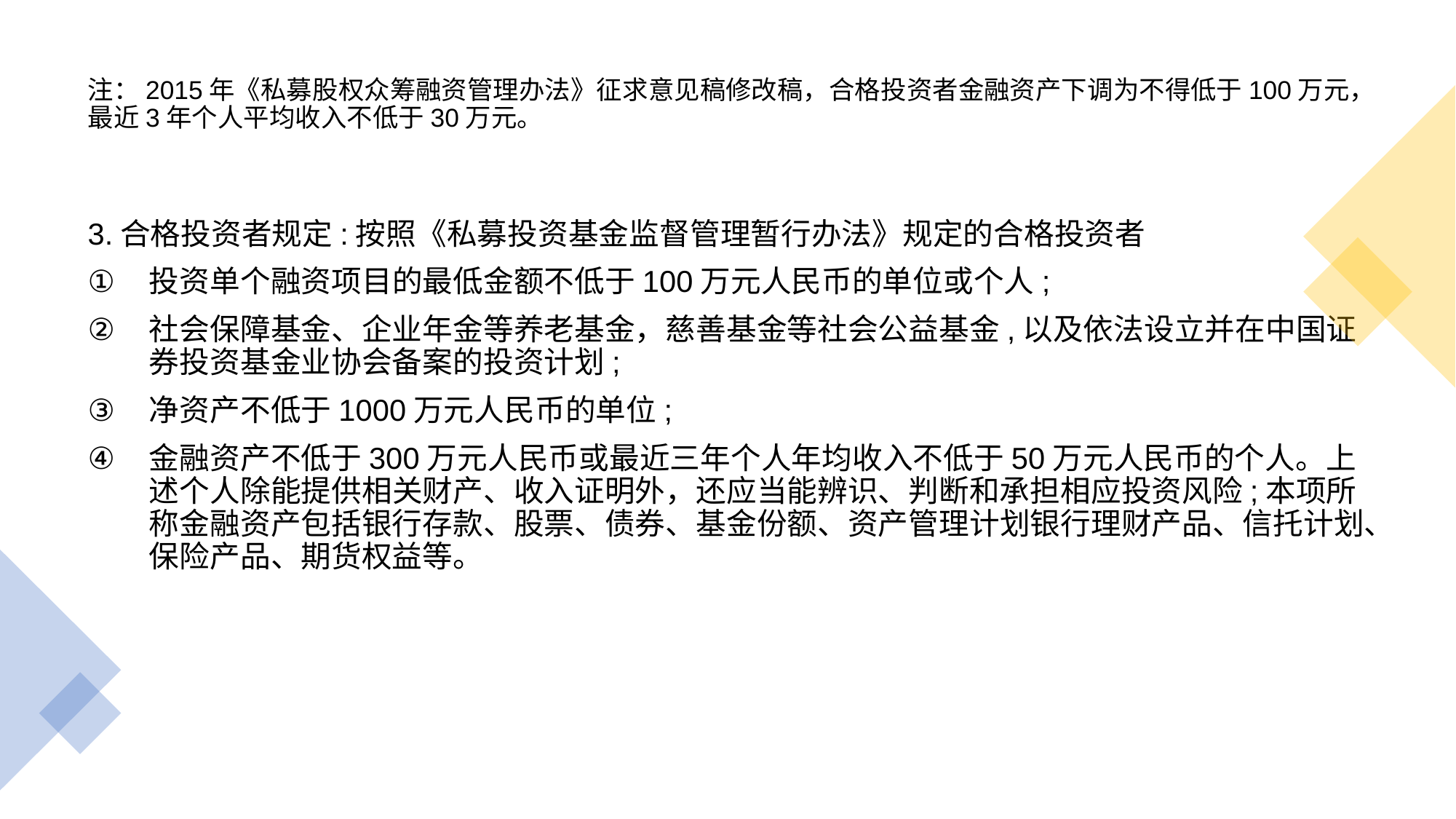

# 注：2015年《私募股权众筹融资管理办法》征求意见稿修改稿，合格投资者金融资产下调为不得低于100万元，最近3年个人平均收入不低于30万元。

3.合格投资者规定:按照《私募投资基金监督管理暂行办法》规定的合格投资者
投资单个融资项目的最低金额不低于100万元人民币的单位或个人;
社会保障基金、企业年金等养老基金，慈善基金等社会公益基金,以及依法设立并在中国证券投资基金业协会备案的投资计划;
净资产不低于1000万元人民币的单位;
金融资产不低于300万元人民币或最近三年个人年均收入不低于50万元人民币的个人。上述个人除能提供相关财产、收入证明外，还应当能辨识、判断和承担相应投资风险;本项所称金融资产包括银行存款、股票、债券、基金份额、资产管理计划银行理财产品、信托计划、保险产品、期货权益等。